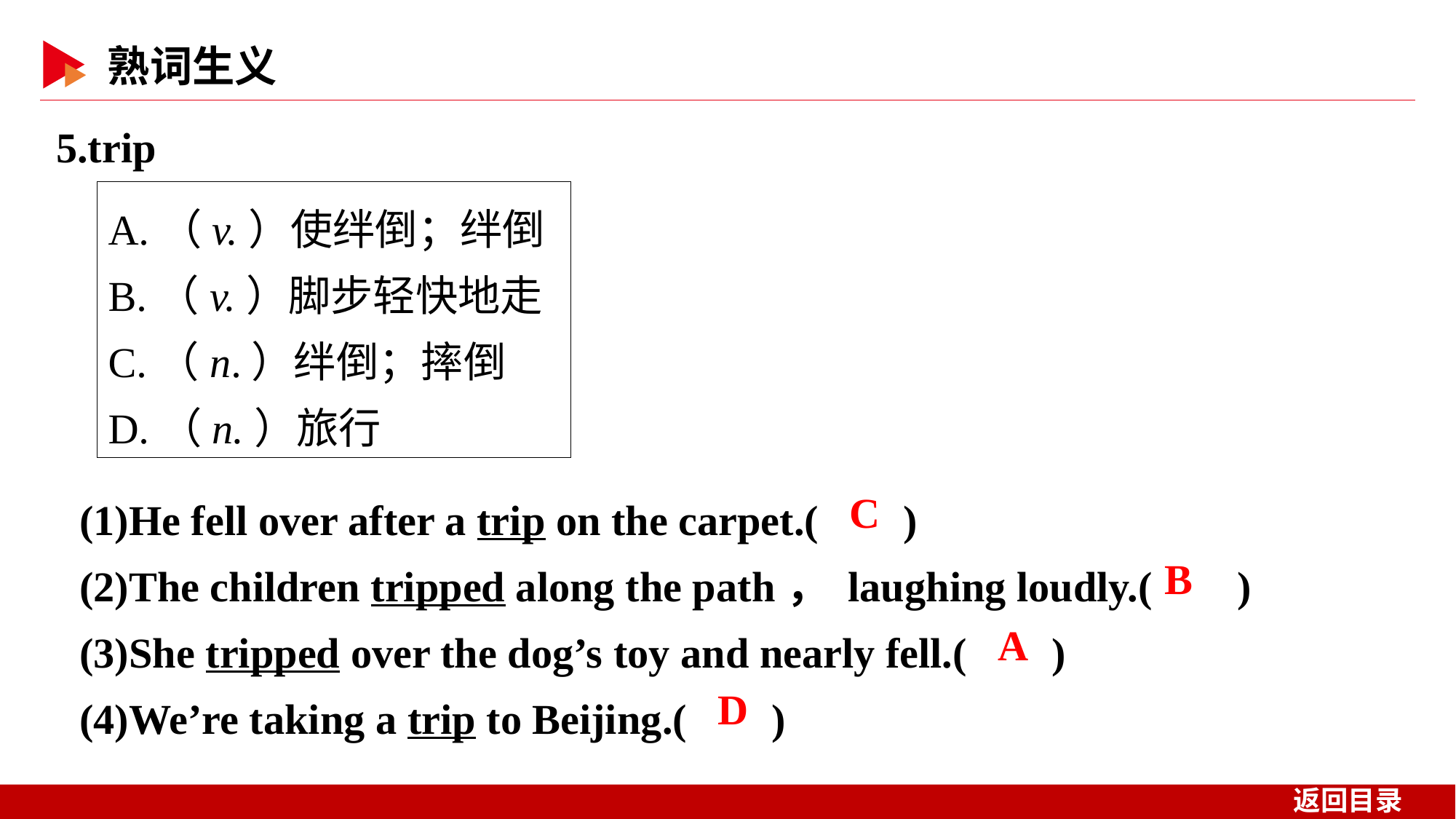

5.trip
A.（v.）使绊倒；绊倒
B.（v.）脚步轻快地走
C.（n.）绊倒；摔倒
D.（n.）旅行
(1)He fell over after a trip on the carpet.(        )
(2)The children tripped along the path， laughing loudly.(        )
(3)She tripped over the dog’s toy and nearly fell.(        )
(4)We’re taking a trip to Beijing.(        )
   C
   B
   A
   D